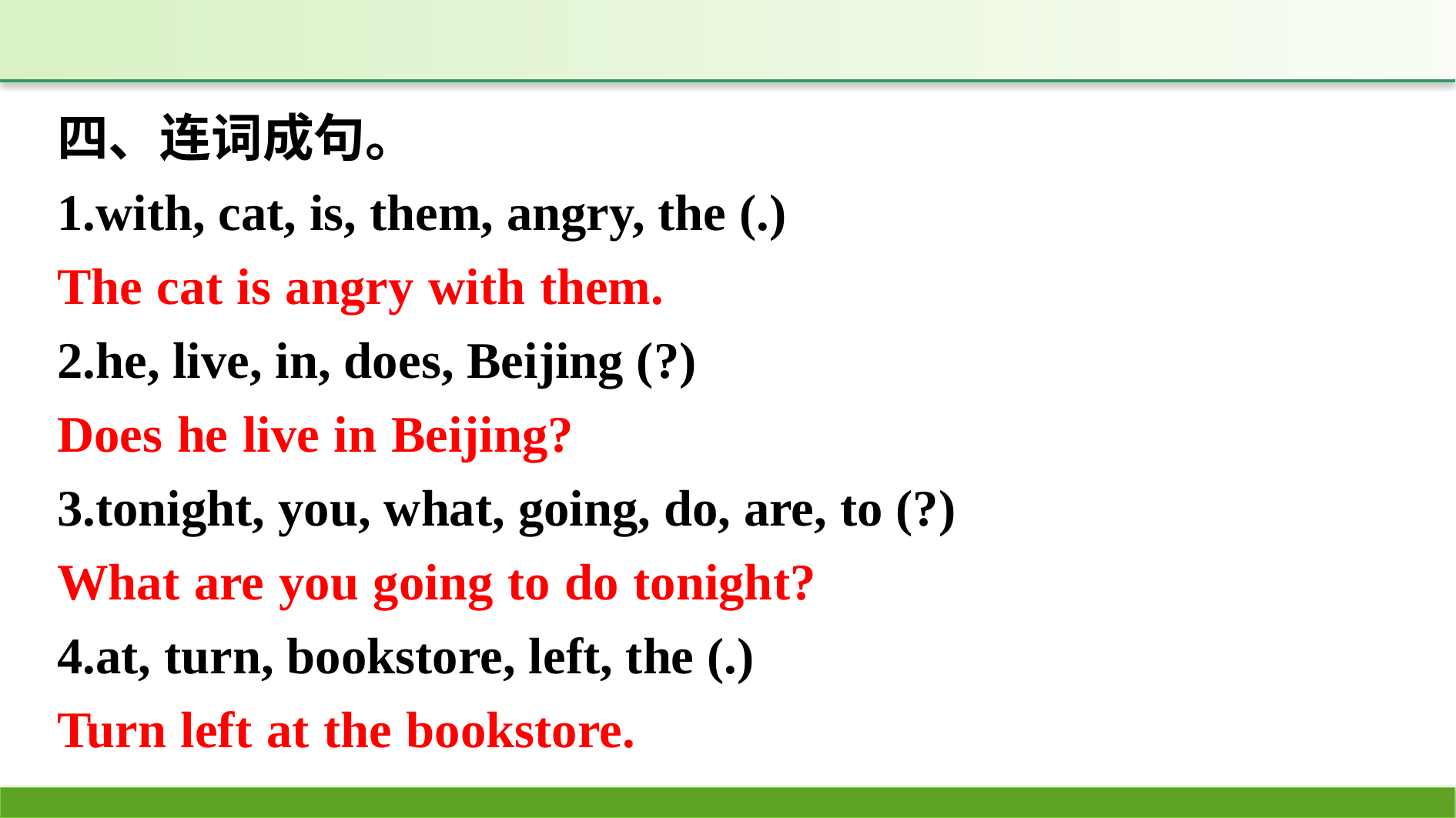

四、连词成句。
1.with, cat, is, them, angry, the (.)
The cat is angry with them.
2.he, live, in, does, Beijing (?)
Does he live in Beijing?
3.tonight, you, what, going, do, are, to (?)
What are you going to do tonight?
4.at, turn, bookstore, left, the (.)
Turn left at the bookstore.